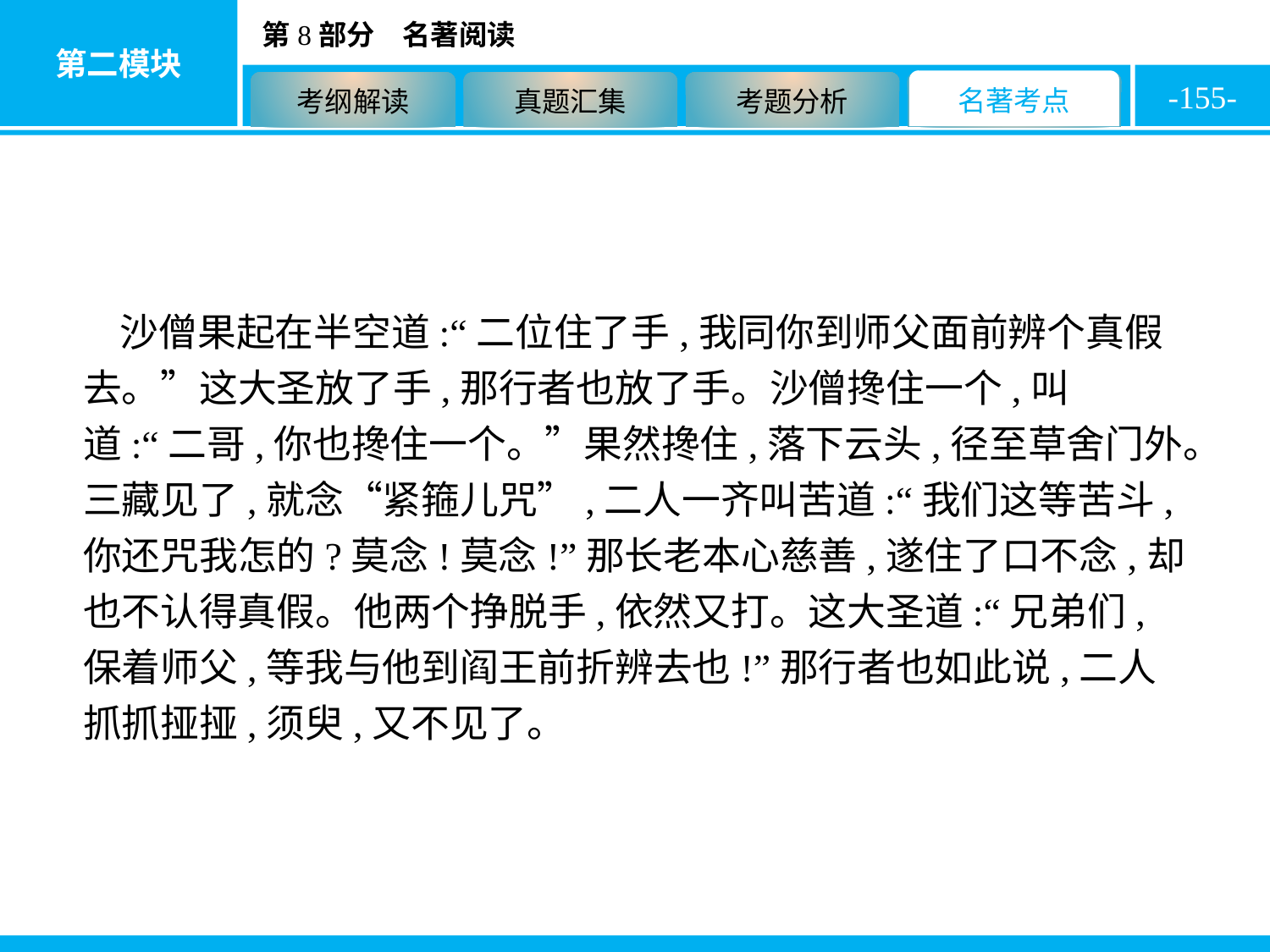

-155-
沙僧果起在半空道:“二位住了手,我同你到师父面前辨个真假去。”这大圣放了手,那行者也放了手。沙僧搀住一个,叫道:“二哥,你也搀住一个。”果然搀住,落下云头,径至草舍门外。三藏见了,就念“紧箍儿咒”,二人一齐叫苦道:“我们这等苦斗,你还咒我怎的?莫念!莫念!”那长老本心慈善,遂住了口不念,却也不认得真假。他两个挣脱手,依然又打。这大圣道:“兄弟们,保着师父,等我与他到阎王前折辨去也!”那行者也如此说,二人抓抓挜挜,须臾,又不见了。